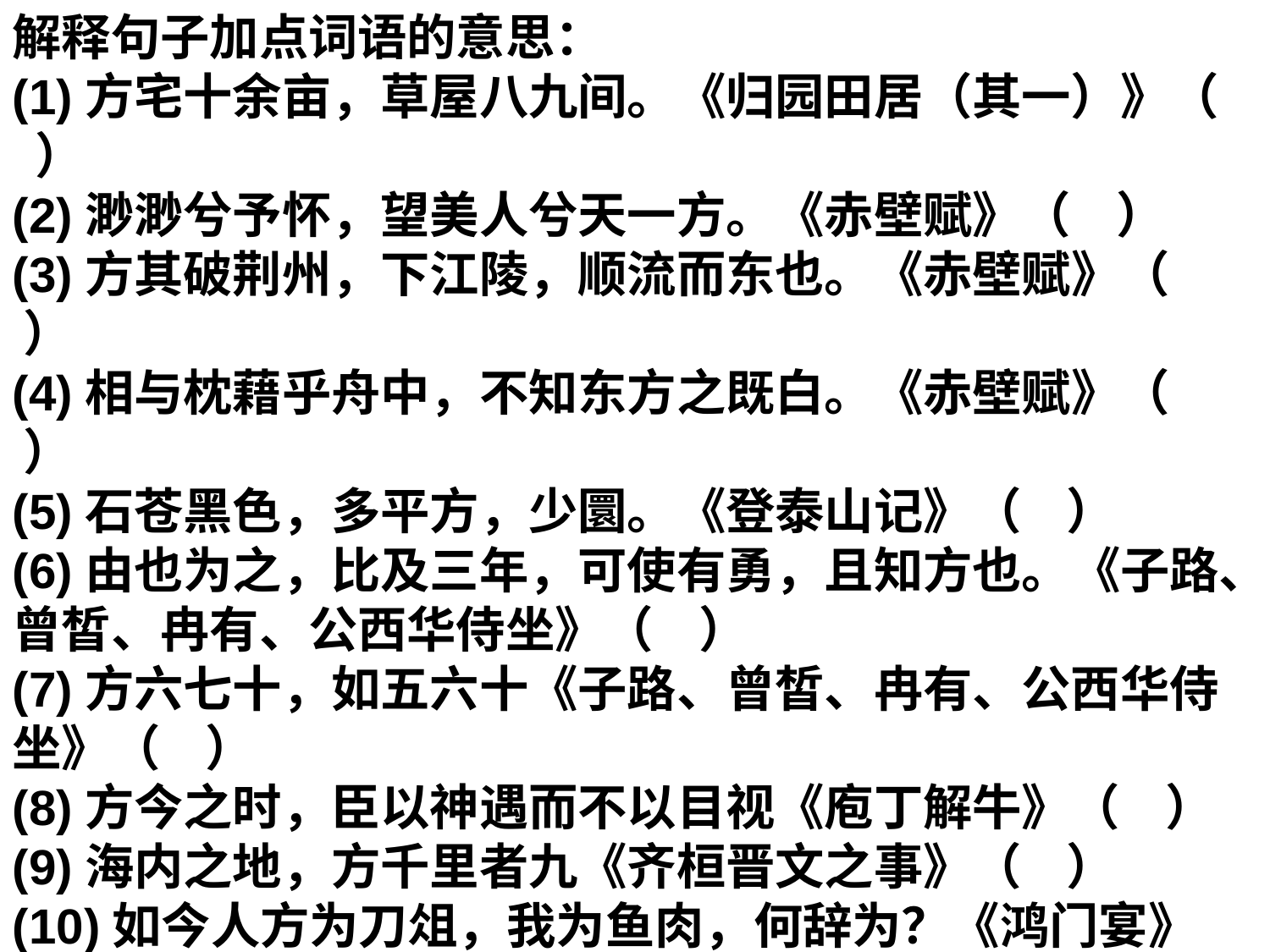

解释句子加点词语的意思：
(1)方宅十余亩，草屋八九间。《归园田居（其一）》（    ）
(2)渺渺兮予怀，望美人兮天一方。《赤壁赋》（    ）
(3)方其破荆州，下江陵，顺流而东也。《赤壁赋》（    ）
(4)相与枕藉乎舟中，不知东方之既白。《赤壁赋》（    ）
(5)石苍黑色，多平方，少圜。《登泰山记》（    ）
(6)由也为之，比及三年，可使有勇，且知方也。《子路、曾皙、冉有、公西华侍坐》（    ）
(7)方六七十，如五六十《子路、曾皙、冉有、公西华侍坐》（    ）
(8)方今之时，臣以神遇而不以目视《庖丁解牛》（    ）
(9)海内之地，方千里者九《齐桓晋文之事》（    ）
(10)如今人方为刀俎，我为鱼肉，何辞为？《鸿门宴》（    ）